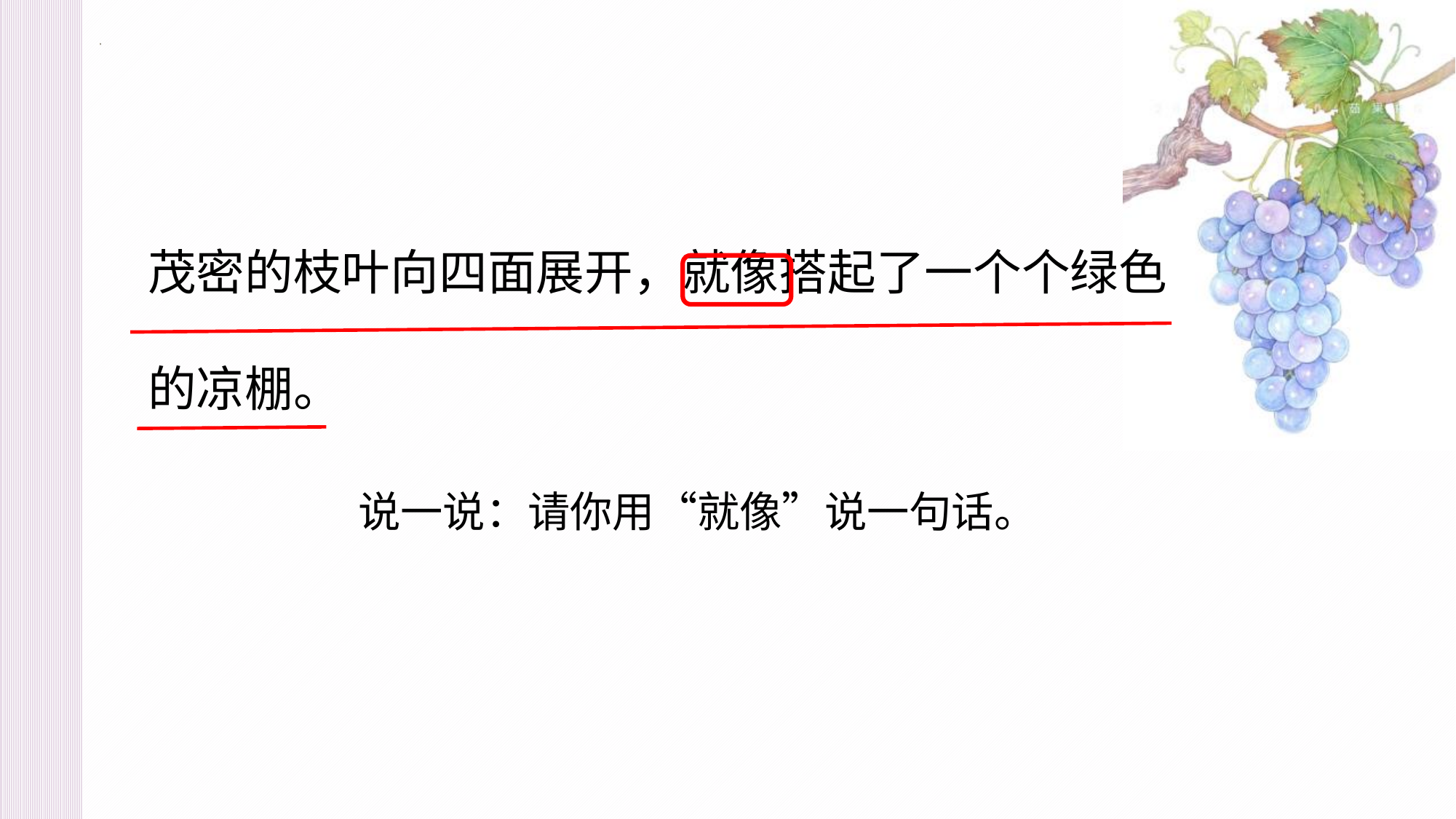

茂密的枝叶向四面展开，就像搭起了一个个绿色

的凉棚。

说一说：请你用“就像”说一句话。